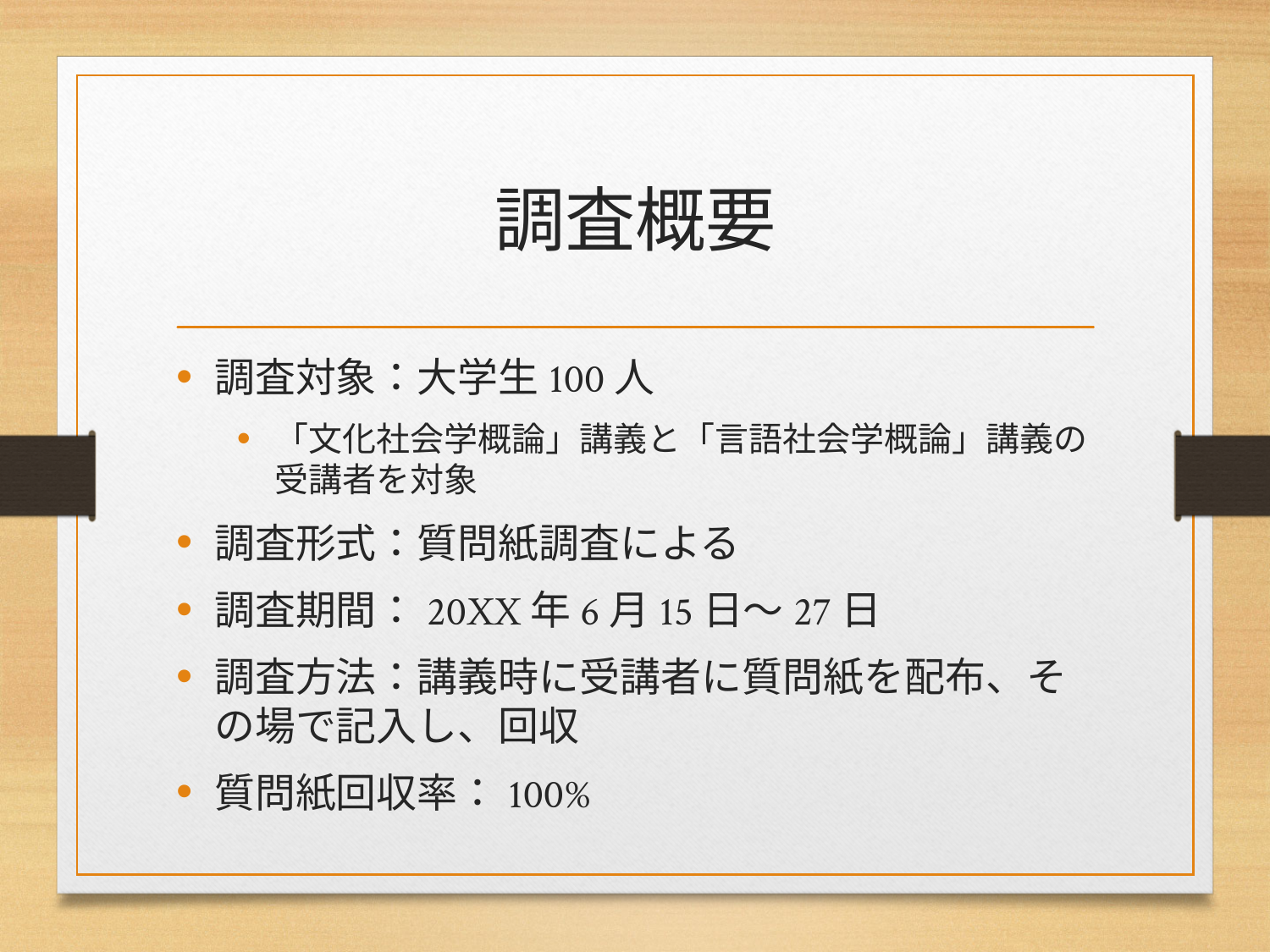

# 調査概要
調査対象：大学生100人
「文化社会学概論」講義と「言語社会学概論」講義の受講者を対象
調査形式：質問紙調査による
調査期間：20XX年6月15日～27日
調査方法：講義時に受講者に質問紙を配布、その場で記入し、回収
質問紙回収率：100%